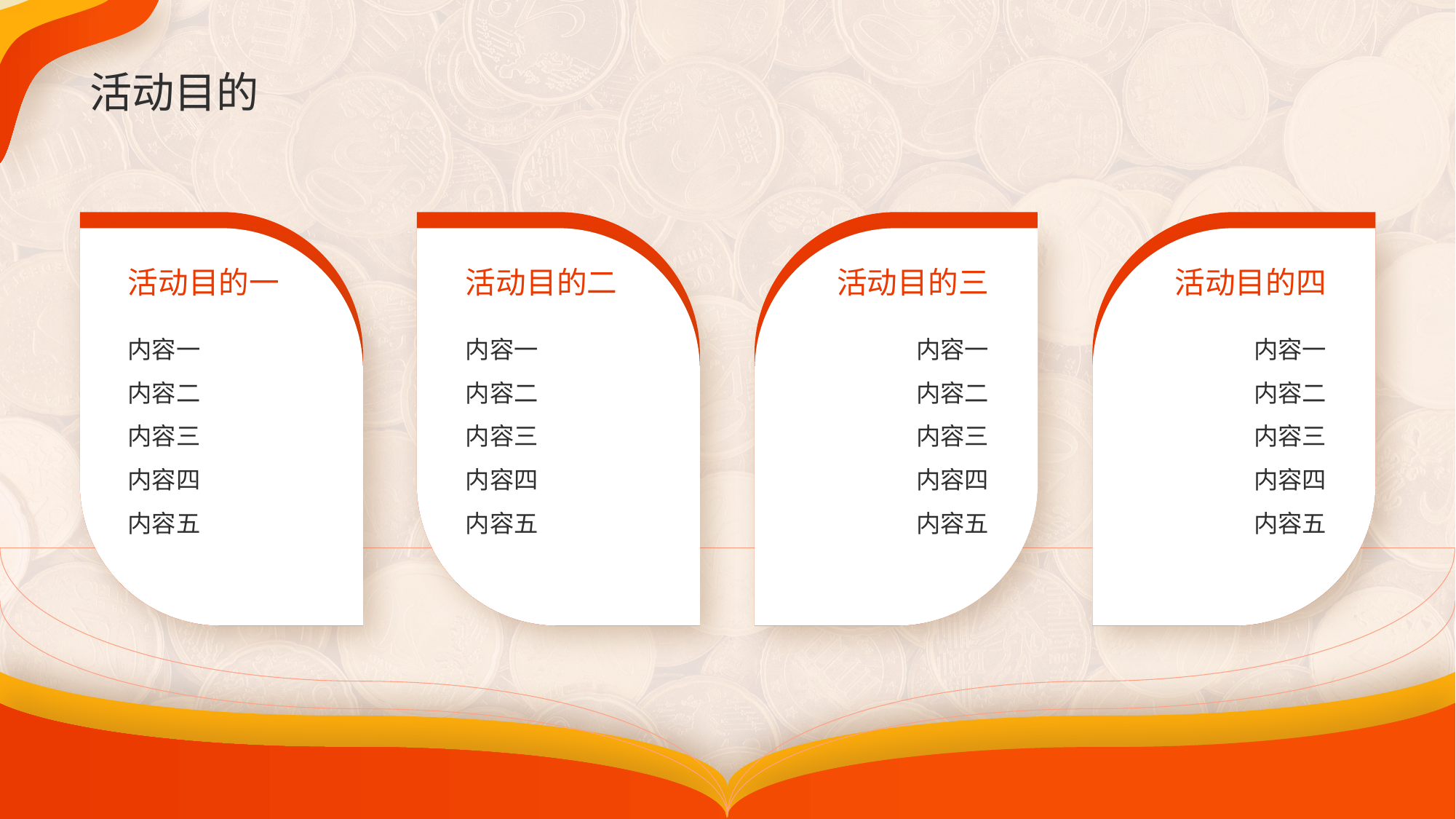

# 活动目的
活动目的三

内容一
内容二
内容三
内容四
内容五
活动目的一

内容一
内容二
内容三
内容四
内容五
活动目的二

内容一
内容二
内容三
内容四
内容五
活动目的四

内容一
内容二
内容三
内容四
内容五